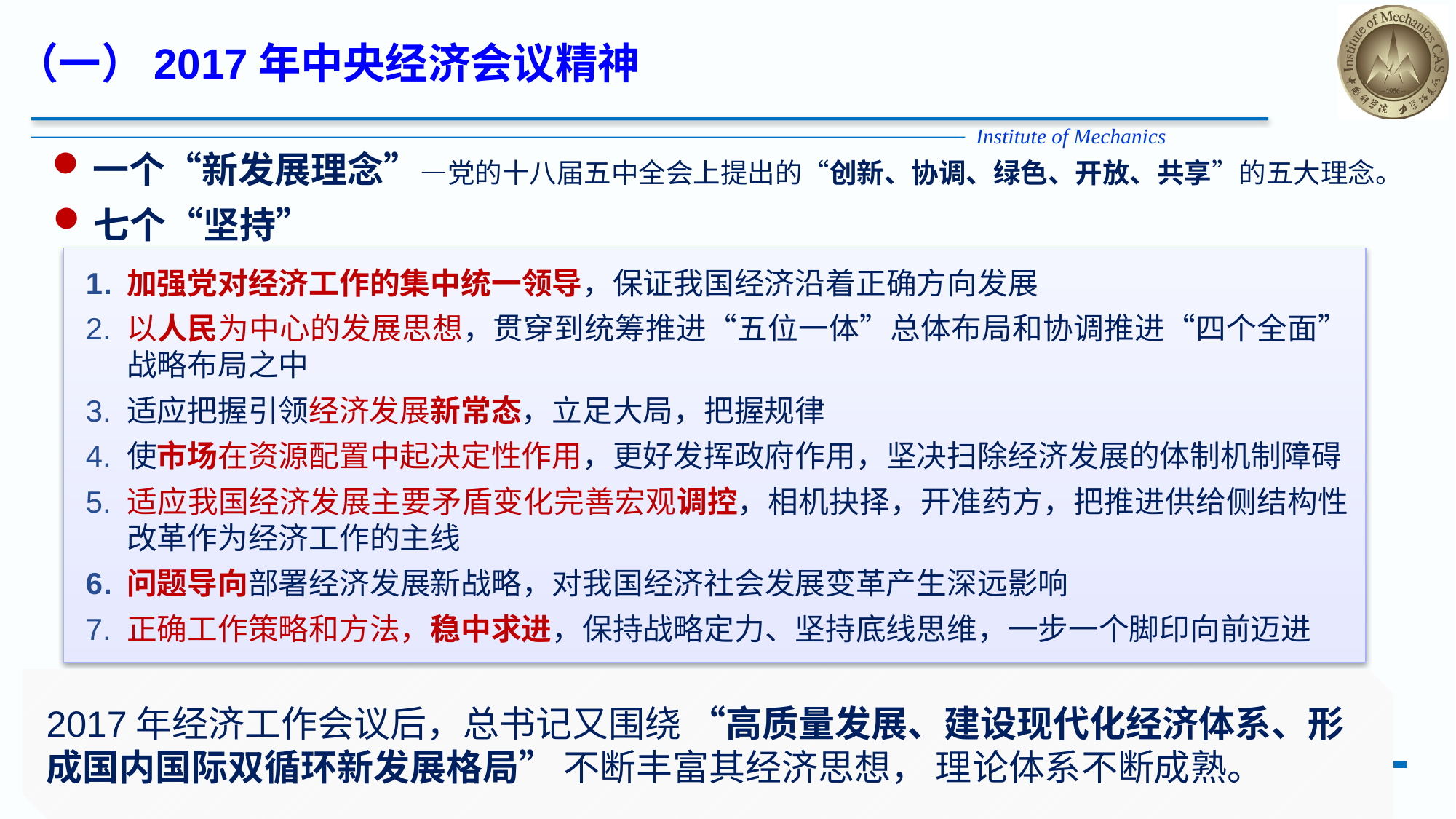

（一）2017年中央经济会议精神
一个“新发展理念”—党的十八届五中全会上提出的“创新、协调、绿色、开放、共享”的五大理念。
七个“坚持”
加强党对经济工作的集中统一领导，保证我国经济沿着正确方向发展
以人民为中心的发展思想，贯穿到统筹推进“五位一体”总体布局和协调推进“四个全面”战略布局之中
适应把握引领经济发展新常态，立足大局，把握规律
使市场在资源配置中起决定性作用，更好发挥政府作用，坚决扫除经济发展的体制机制障碍
适应我国经济发展主要矛盾变化完善宏观调控，相机抉择，开准药方，把推进供给侧结构性改革作为经济工作的主线
问题导向部署经济发展新战略，对我国经济社会发展变革产生深远影响
正确工作策略和方法，稳中求进，保持战略定力、坚持底线思维，一步一个脚印向前迈进
2017年经济工作会议后，总书记又围绕 “高质量发展、建设现代化经济体系、形成国内国际双循环新发展格局” 不断丰富其经济思想， 理论体系不断成熟。